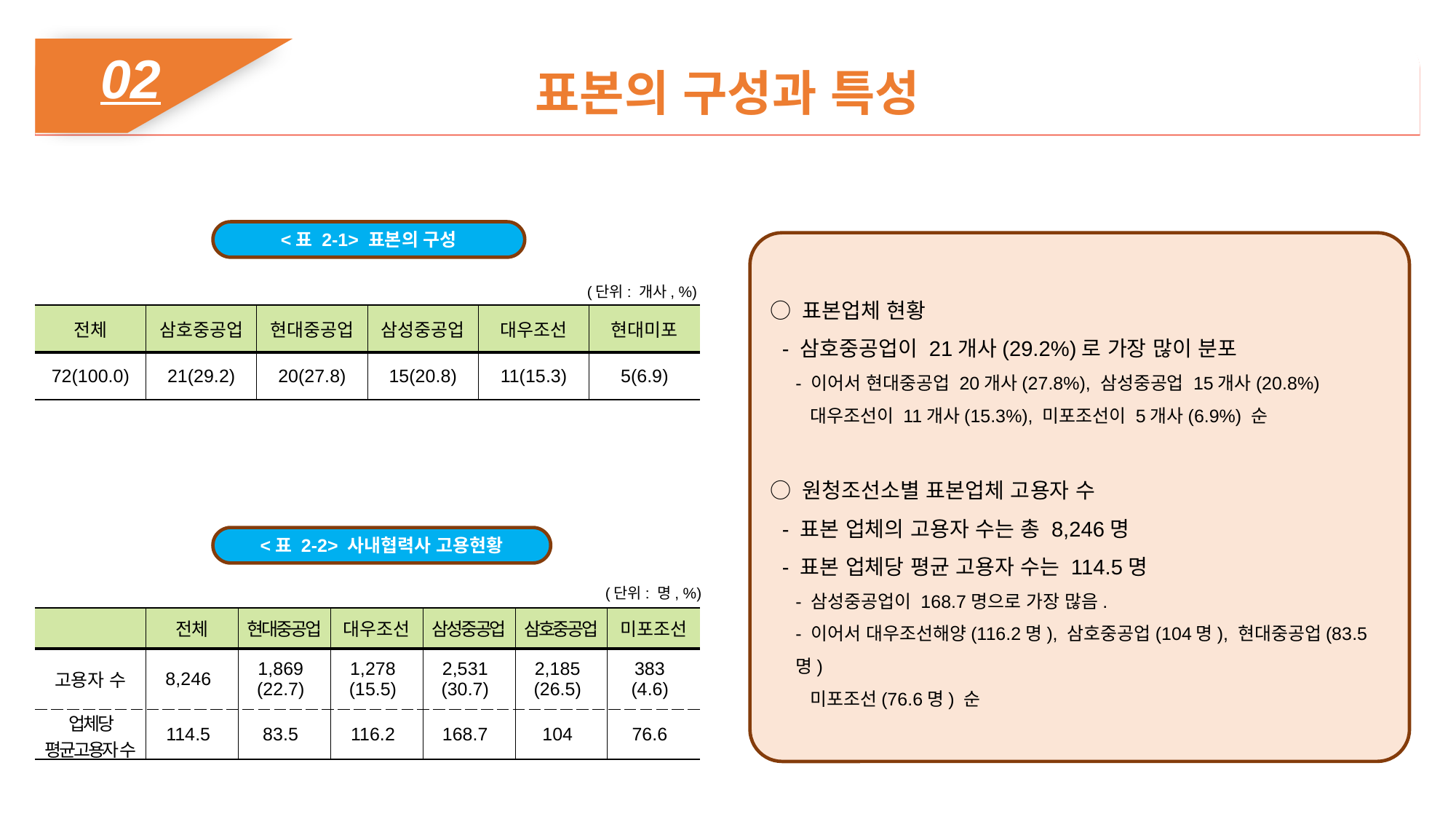

02
표본의 구성과 특성
<표 2-1> 표본의 구성
○ 표본업체 현황
  - 삼호중공업이 21개사(29.2%)로 가장 많이 분포
     - 이어서 현대중공업 20개사(27.8%), 삼성중공업 15개사(20.8%)
       대우조선이 11개사(15.3%), 미포조선이 5개사(6.9%) 순

○ 원청조선소별 표본업체 고용자 수
  - 표본 업체의 고용자 수는 총 8,246명
  - 표본 업체당 평균 고용자 수는 114.5명
     - 삼성중공업이 168.7명으로 가장 많음.
     - 이어서 대우조선해양(116.2명), 삼호중공업(104명), 현대중공업(83.5명)
       미포조선(76.6명) 순
(단위: 개사, %)
| 전체 | 삼호중공업 | 현대중공업 | 삼성중공업 | 대우조선 | 현대미포 |
| --- | --- | --- | --- | --- | --- |
| 72(100.0) | 21(29.2) | 20(27.8) | 15(20.8) | 11(15.3) | 5(6.9) |
<표 2-2> 사내협력사 고용현황
(단위: 명, %)
|  | 전체 | 현대중공업 | 대우조선 | 삼성중공업 | 삼호중공업 | 미포조선 |
| --- | --- | --- | --- | --- | --- | --- |
| 고용자 수 | 8,246 | 1,869 (22.7) | 1,278 (15.5) | 2,531 (30.7) | 2,185 (26.5) | 383 (4.6) |
| 업체당 평균고용자 수 | 114.5 | 83.5 | 116.2 | 168.7 | 104 | 76.6 |